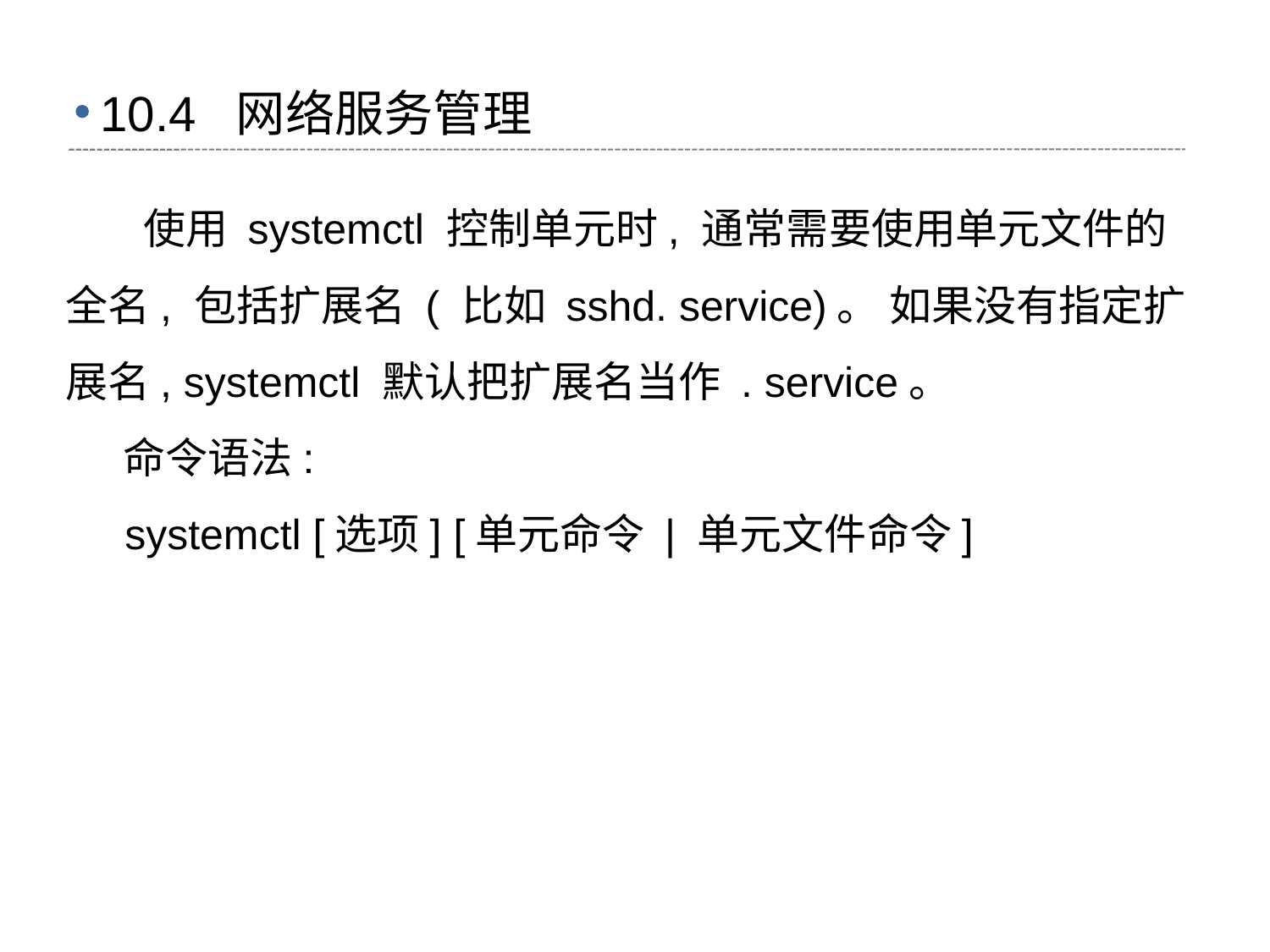

# 10.4  网络服务管理
      使用 systemctl 控制单元时, 通常需要使用单元文件的全名, 包括扩展名 ( 比如 sshd. service)。 如果没有指定扩展名, systemctl 默认把扩展名当作 . service。
     命令语法:
     systemctl [选项] [单元命令 | 单元文件命令]